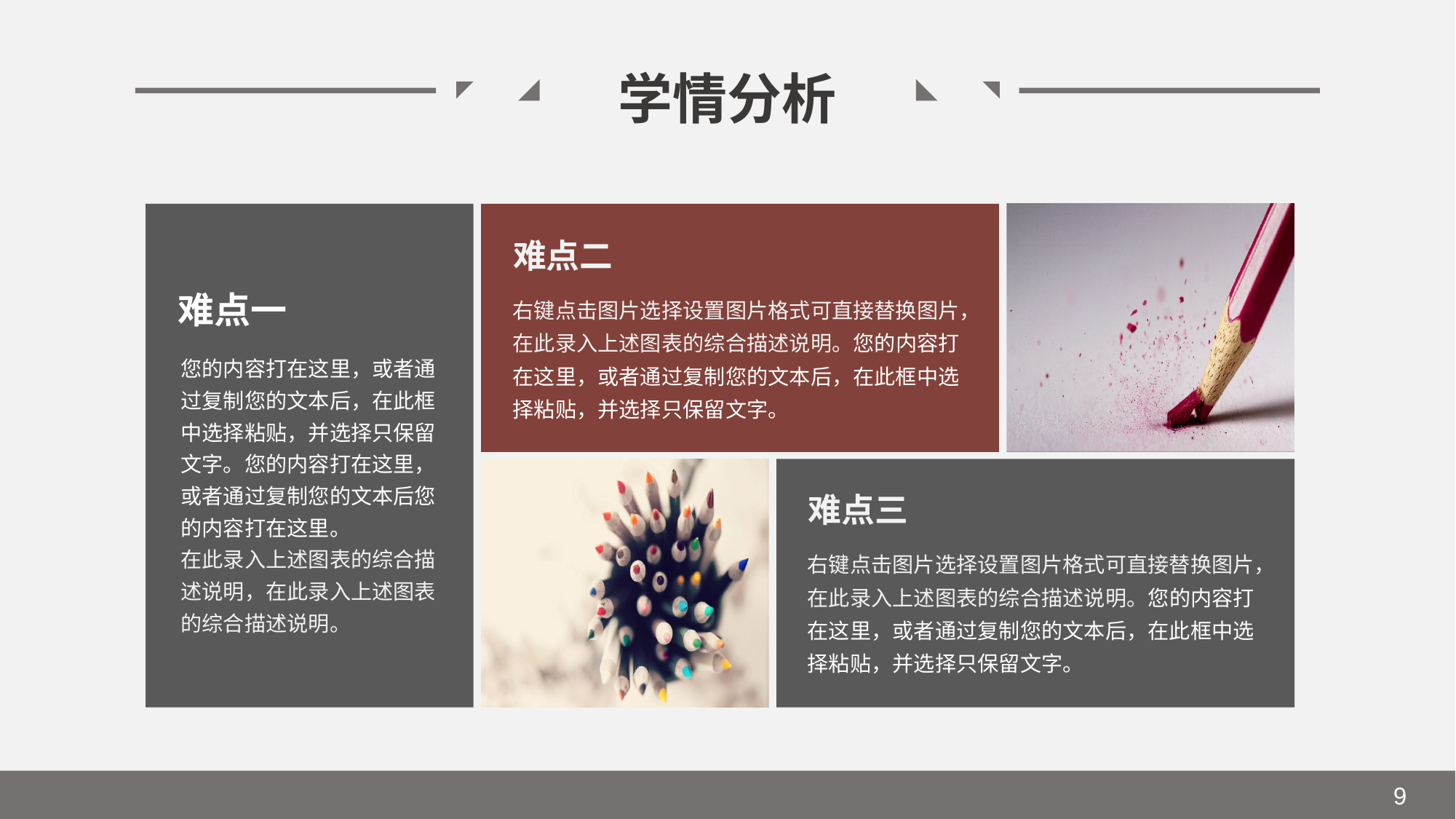

学情分析

难点二
难点一
右键点击图片选择设置图片格式可直接替换图片，在此录入上述图表的综合描述说明。您的内容打在这里，或者通过复制您的文本后，在此框中选择粘贴，并选择只保留文字。
您的内容打在这里，或者通过复制您的文本后，在此框中选择粘贴，并选择只保留文字。您的内容打在这里，或者通过复制您的文本后您的内容打在这里。
在此录入上述图表的综合描述说明，在此录入上述图表的综合描述说明。

难点三
右键点击图片选择设置图片格式可直接替换图片，在此录入上述图表的综合描述说明。您的内容打在这里，或者通过复制您的文本后，在此框中选择粘贴，并选择只保留文字。